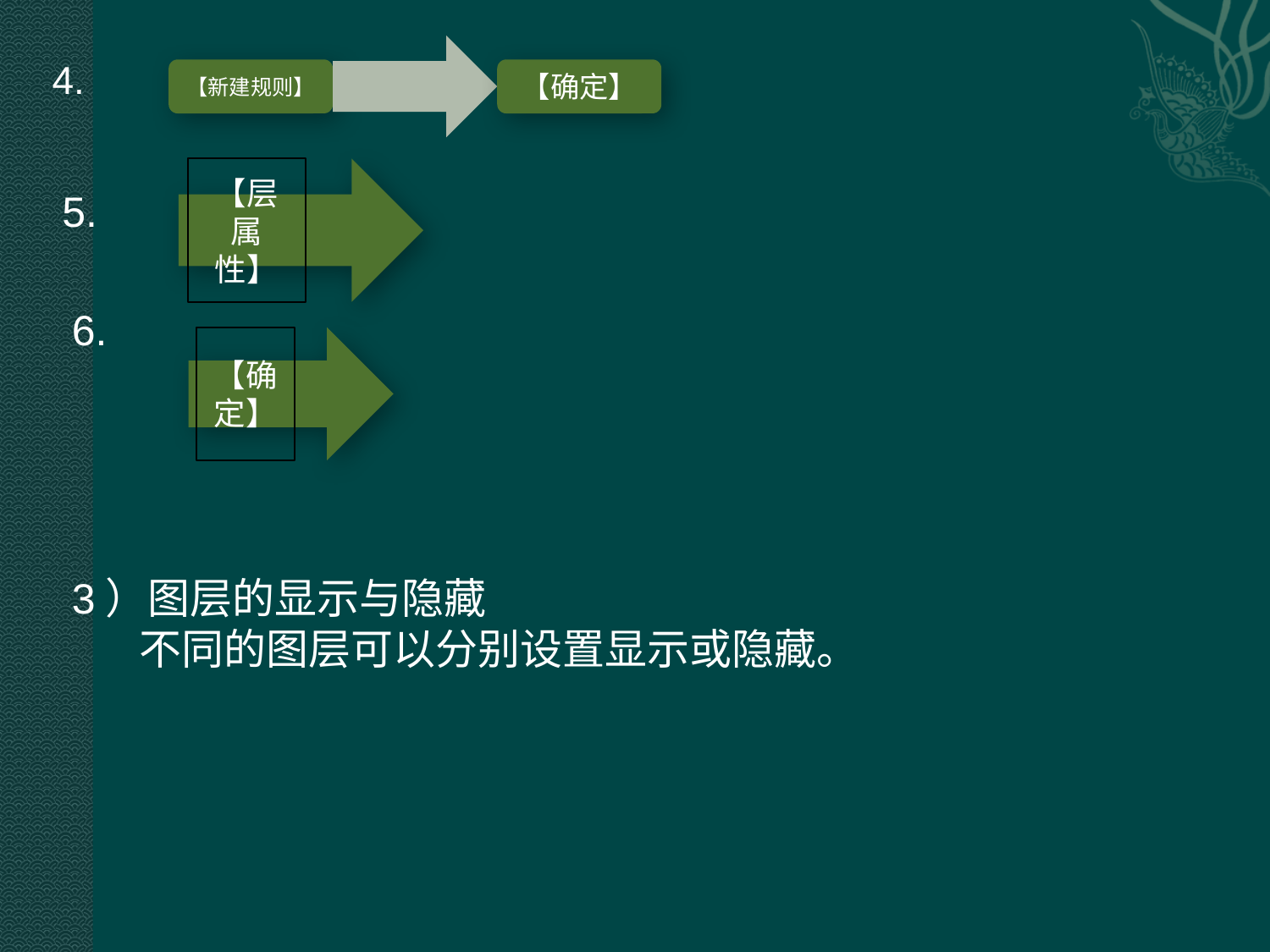

4.

【新建规则】
【确定】
【层属性】
5.
6.
【确定】
3）图层的显示与隐藏
      不同的图层可以分别设置显示或隐藏。